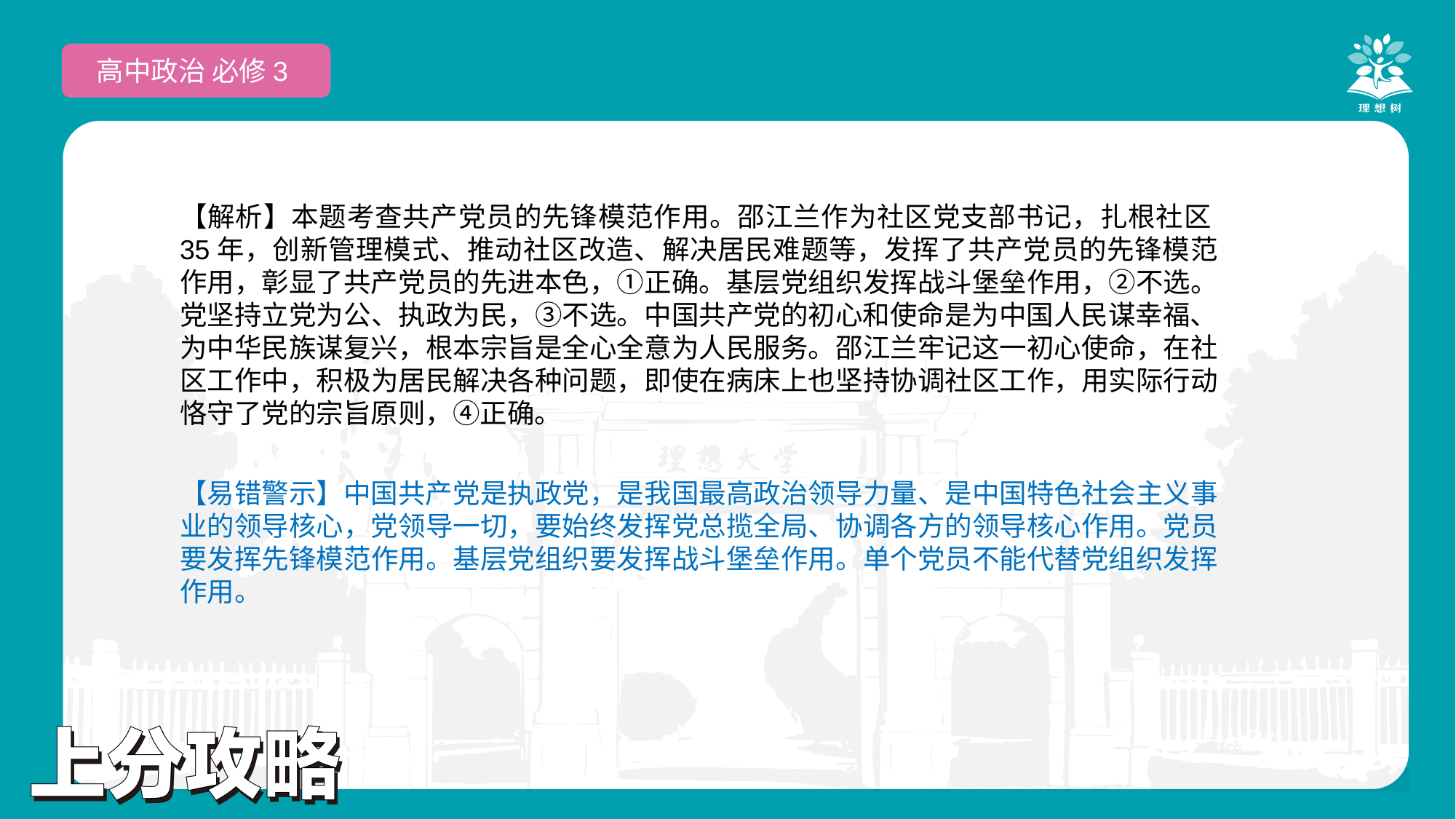

高中政治 必修3
【解析】本题考查共产党员的先锋模范作用。邵江兰作为社区党支部书记，扎根社区35年，创新管理模式、推动社区改造、解决居民难题等，发挥了共产党员的先锋模范作用，彰显了共产党员的先进本色，①正确。基层党组织发挥战斗堡垒作用，②不选。党坚持立党为公、执政为民，③不选。中国共产党的初心和使命是为中国人民谋幸福、为中华民族谋复兴，根本宗旨是全心全意为人民服务。邵江兰牢记这一初心使命，在社区工作中，积极为居民解决各种问题，即使在病床上也坚持协调社区工作，用实际行动恪守了党的宗旨原则，④正确。
【易错警示】中国共产党是执政党，是我国最高政治领导力量、是中国特色社会主义事业的领导核心，党领导一切，要始终发挥党总揽全局、协调各方的领导核心作用。党员要发挥先锋模范作用。基层党组织要发挥战斗堡垒作用。单个党员不能代替党组织发挥作用。